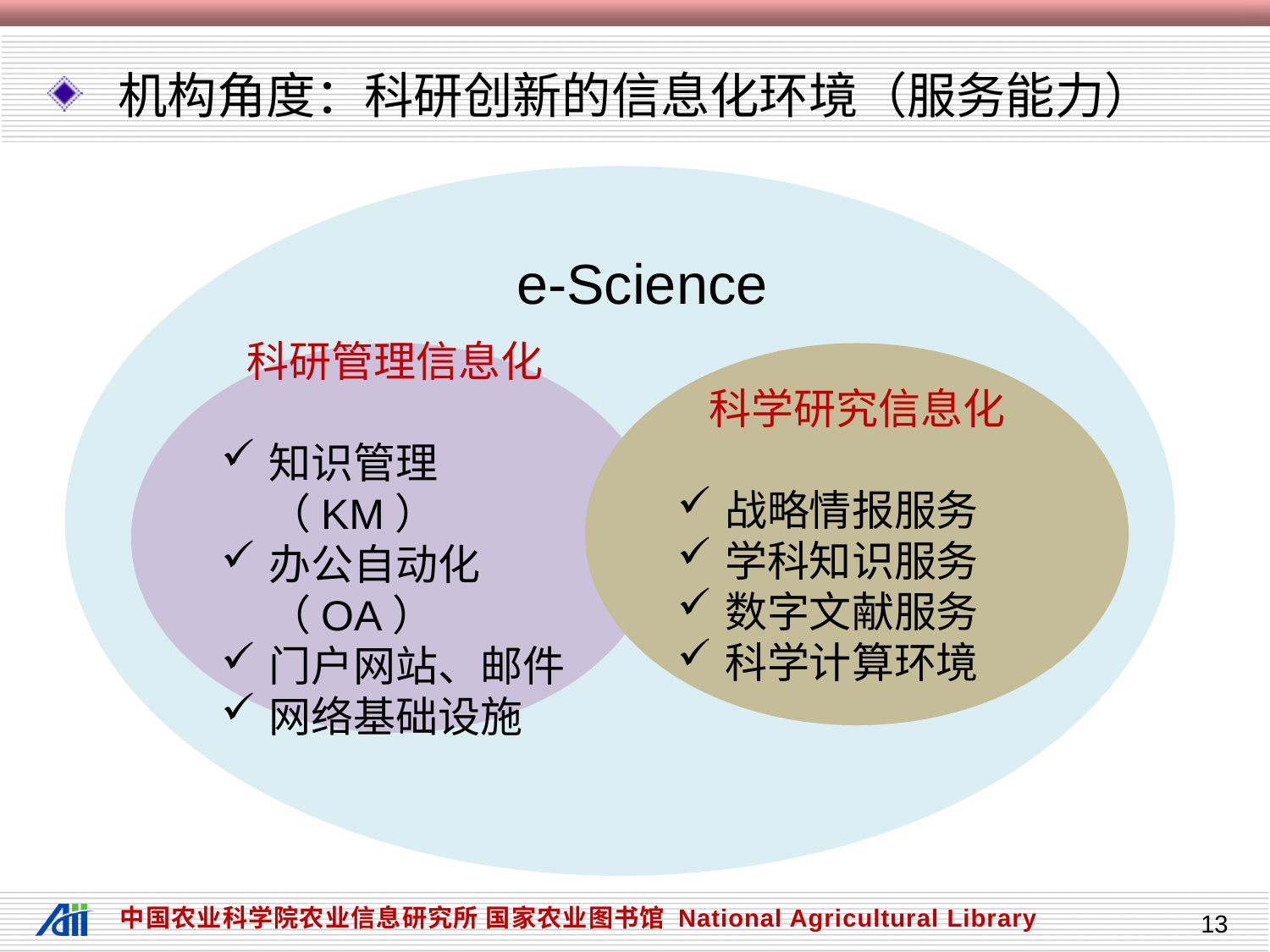

机构角度：科研创新的信息化环境（服务能力）

e-Science
科研管理信息化

知识管理（KM）
办公自动化（OA）
门户网站、邮件
网络基础设施
科学研究信息化

战略情报服务
学科知识服务
数字文献服务
科学计算环境
13